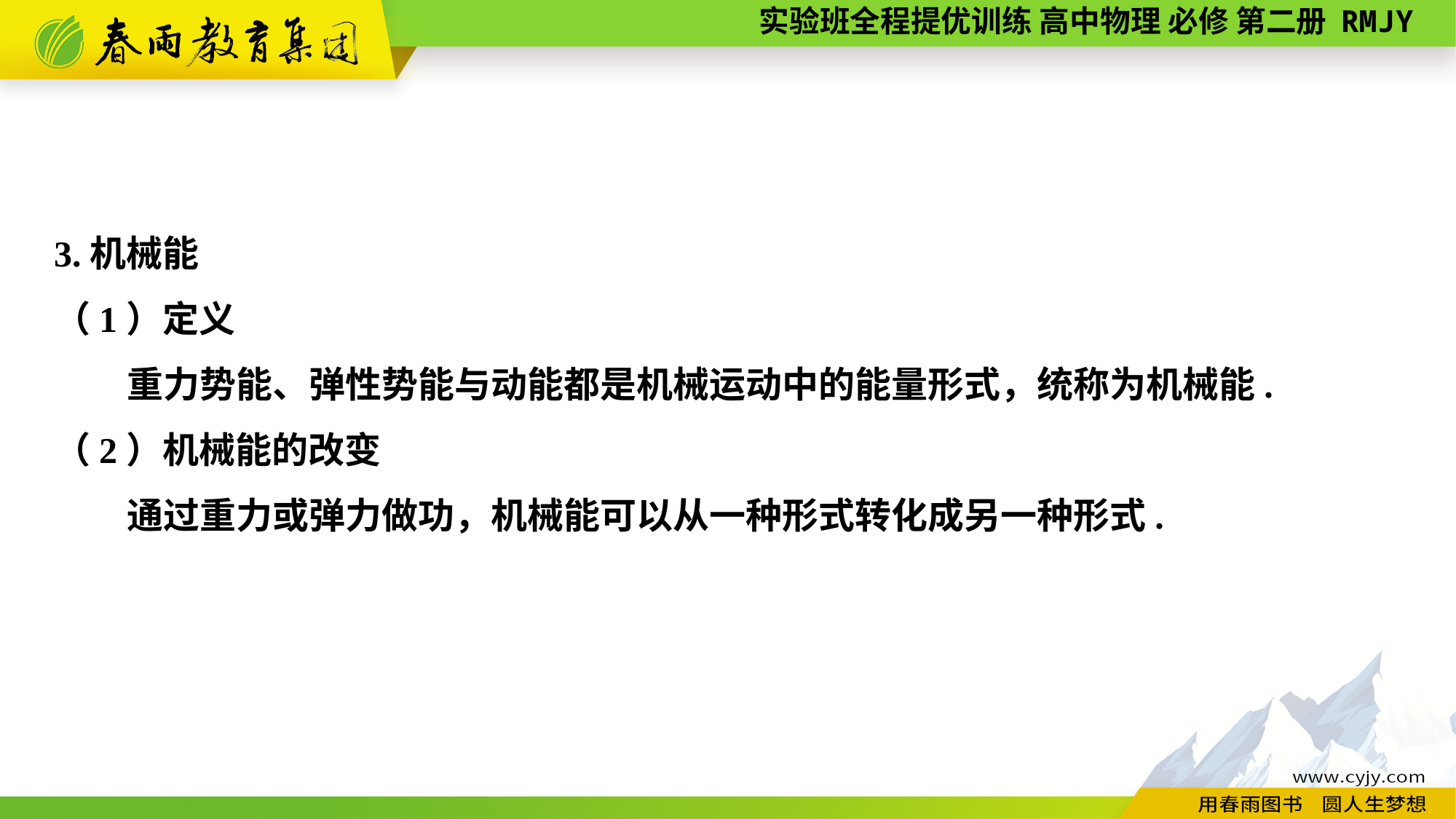

3.机械能
（1）定义
　　重力势能、弹性势能与动能都是机械运动中的能量形式，统称为机械能.
（2）机械能的改变
　　通过重力或弹力做功，机械能可以从一种形式转化成另一种形式.